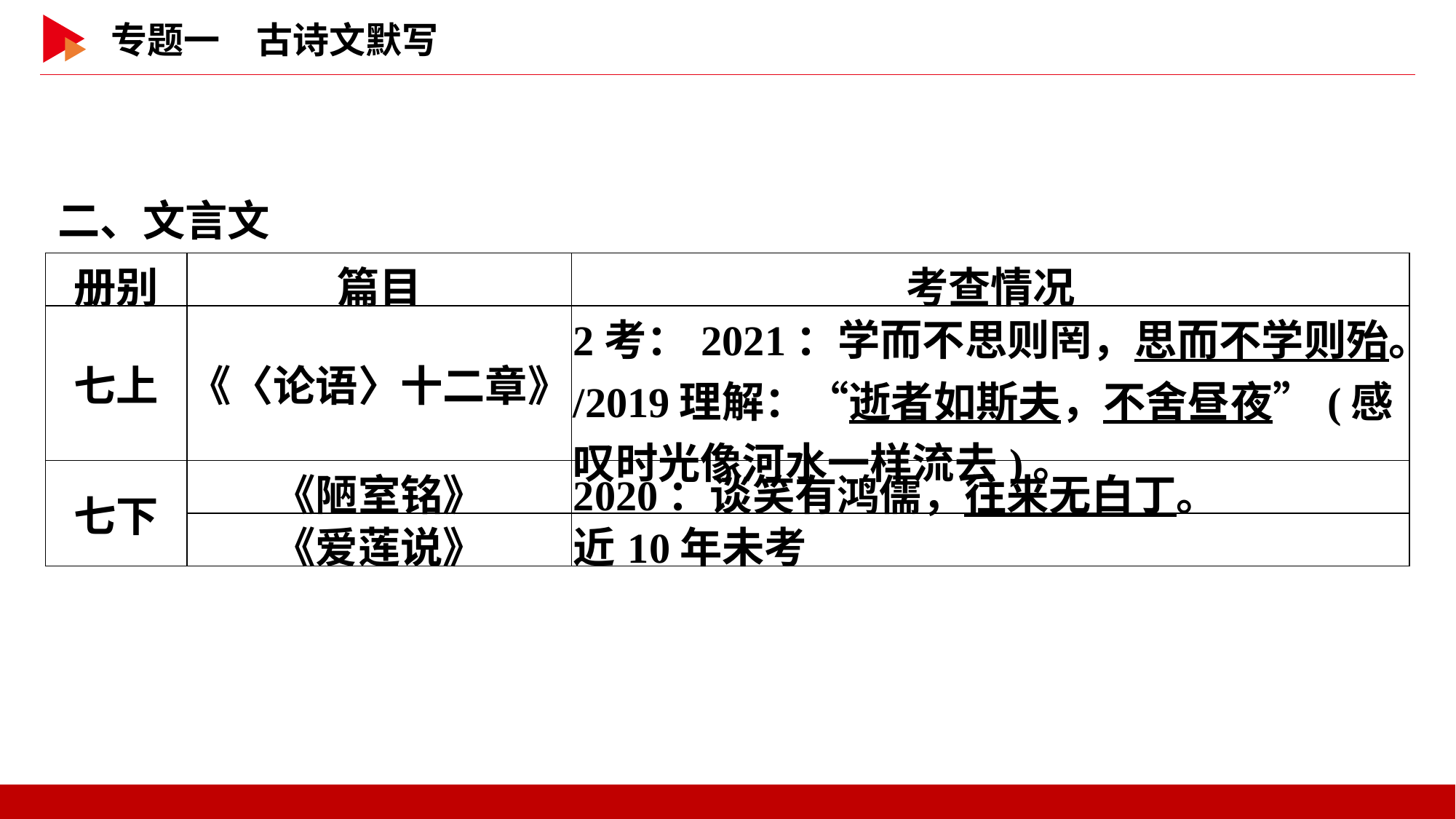

二、文言文
| 册别 | 篇目 | 考查情况 |
| --- | --- | --- |
| 七上 | 《〈论语〉十二章》 | 2考：2021：学而不思则罔，思而不学则殆。/2019理解：“逝者如斯夫，不舍昼夜”(感叹时光像河水一样流去)。 |
| 七下 | 《陋室铭》 | 2020：谈笑有鸿儒，往来无白丁。 |
|  | 《爱莲说》 | 近10年未考 |